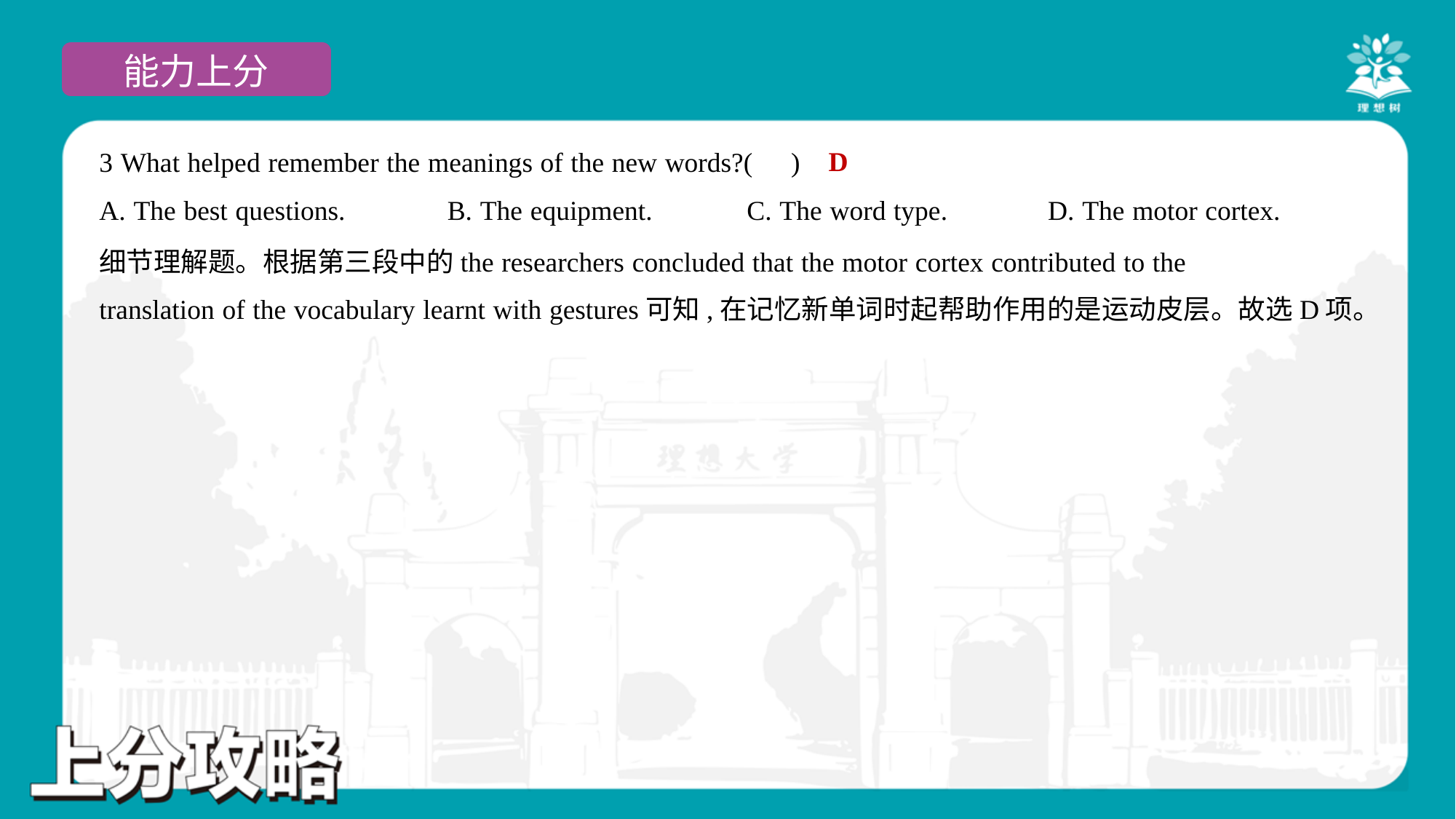

D
3 What helped remember the meanings of the new words?(     )
A. The best questions.	B. The equipment.	C. The word type.	D. The motor cortex.
细节理解题。根据第三段中的the researchers concluded that the motor cortex contributed to the
translation of the vocabulary learnt with gestures可知,在记忆新单词时起帮助作用的是运动皮层。故选D项。